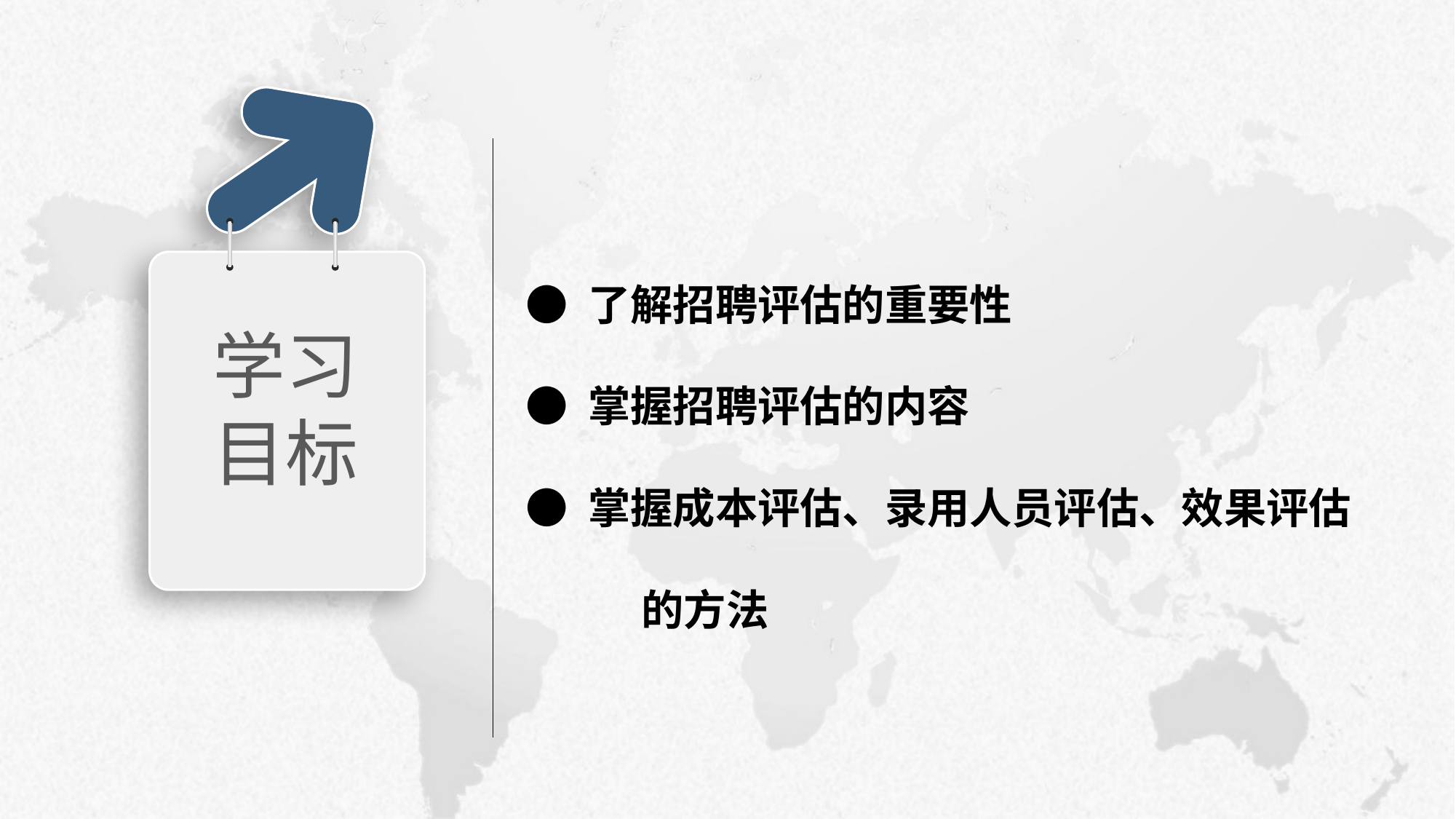

学习目标

● 了解招聘评估的重要性
● 掌握招聘评估的内容
● 掌握成本评估、录用人员评估、效果评估                     的方法